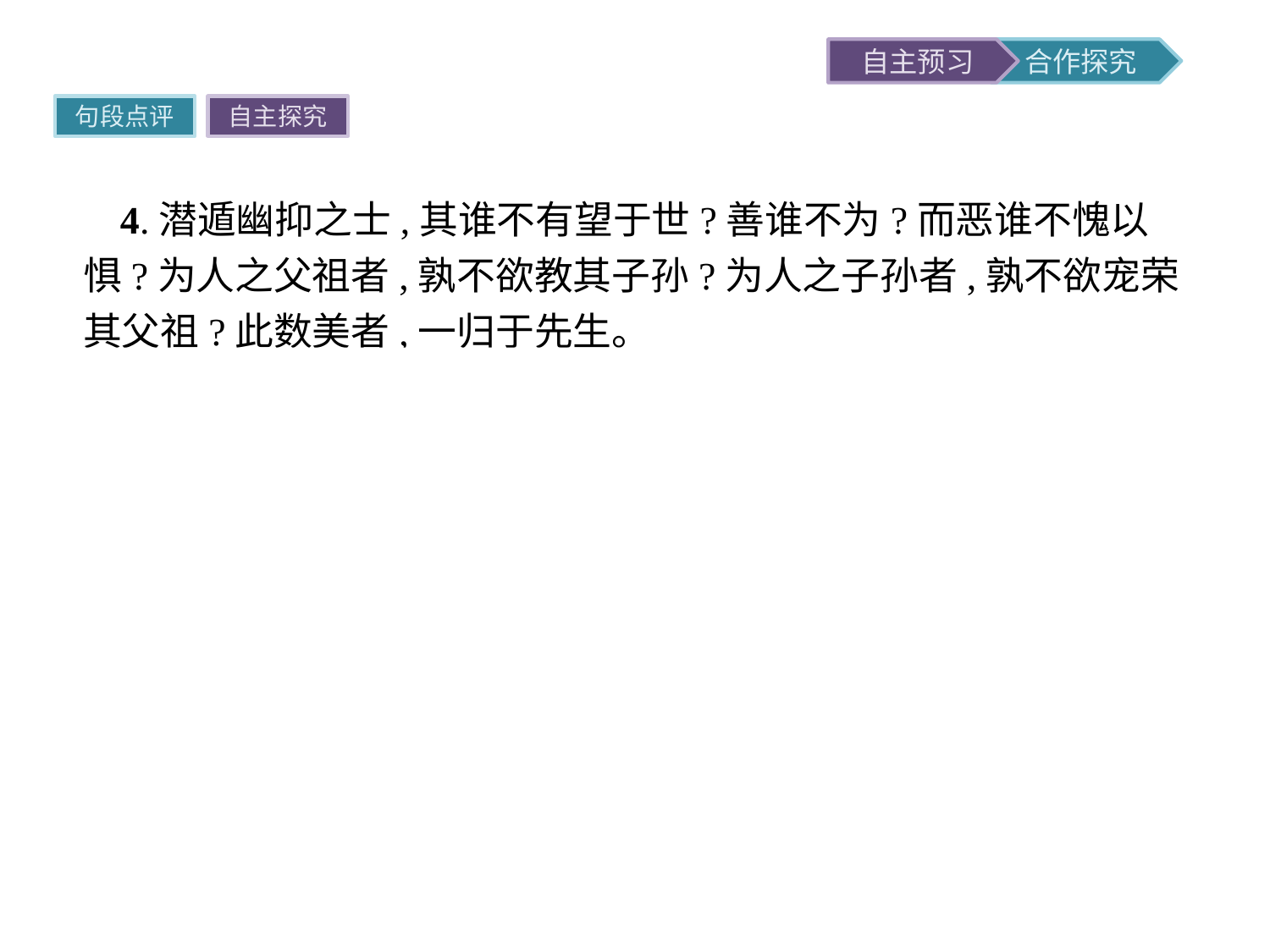

句段点评
自主探究
4.潜遁幽抑之士,其谁不有望于世?善谁不为?而恶谁不愧以惧?为人之父祖者,孰不欲教其子孙?为人之子孙者,孰不欲宠荣其父祖?此数美者,一归于先生。
翻译那些隐居出世、抑郁不得志的人,他们谁不希望名声流播于世?好事谁不想做?而做恶事谁不感到羞愧恐惧?当父亲、祖父的,谁不想教育好自己的子孙?做子孙的,谁不想使自己的父亲、祖父荣耀显扬?这种种美德,应当全归于先生。
点评退居的隐士希望名声流播于世,人们一心向善,长辈想教育好子孙,子孙想光宗耀祖,此处运用五个反问句组成排比,突出表现了曾巩对欧阳修的赞美尊敬之情。“一”字把上述种种美德全集中于欧阳修身上,令人顿生敬重之情。